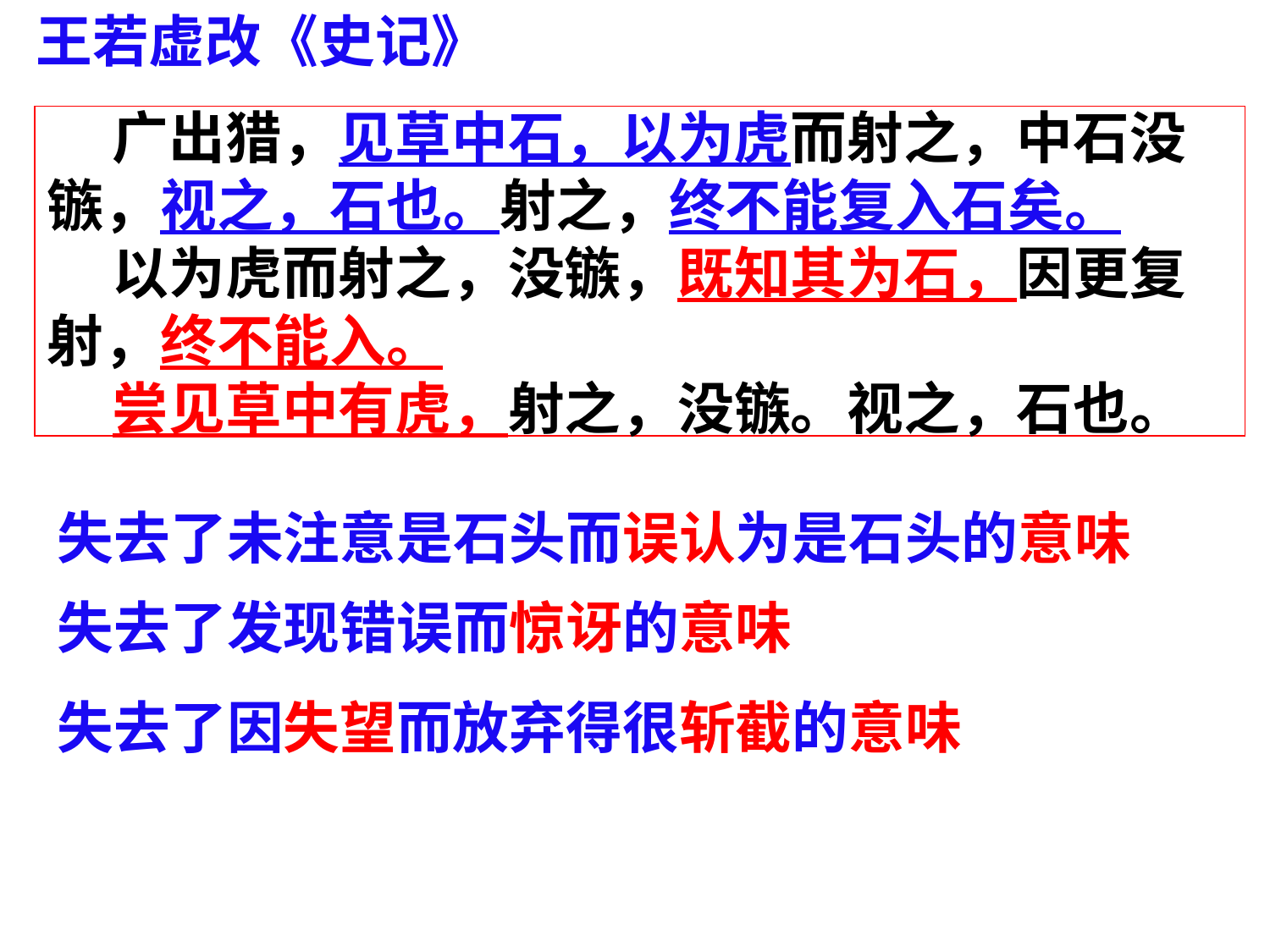

王若虚改《史记》
    广出猎，见草中石，以为虎而射之，中石没镞，视之，石也。射之，终不能复入石矣。
    以为虎而射之，没镞，既知其为石，因更复射，终不能入。
    尝见草中有虎，射之，没镞。视之，石也。
失去了未注意是石头而误认为是石头的意味
失去了发现错误而惊讶的意味
失去了因失望而放弃得很斩截的意味